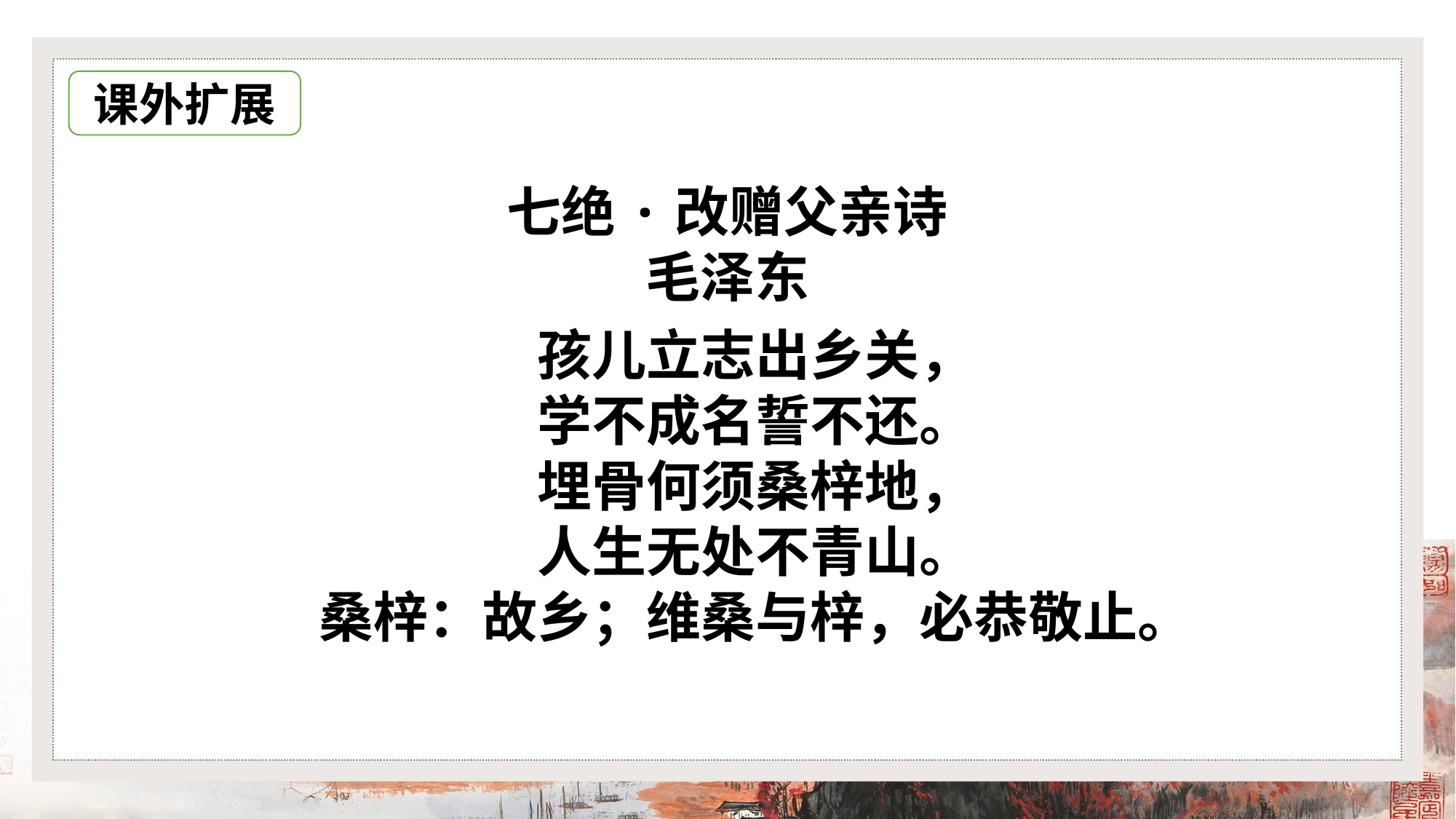

课外扩展
七绝·改赠父亲诗
毛泽东
孩儿立志出乡关，
学不成名誓不还。
埋骨何须桑梓地，
人生无处不青山。
桑梓：故乡；维桑与梓，必恭敬止。